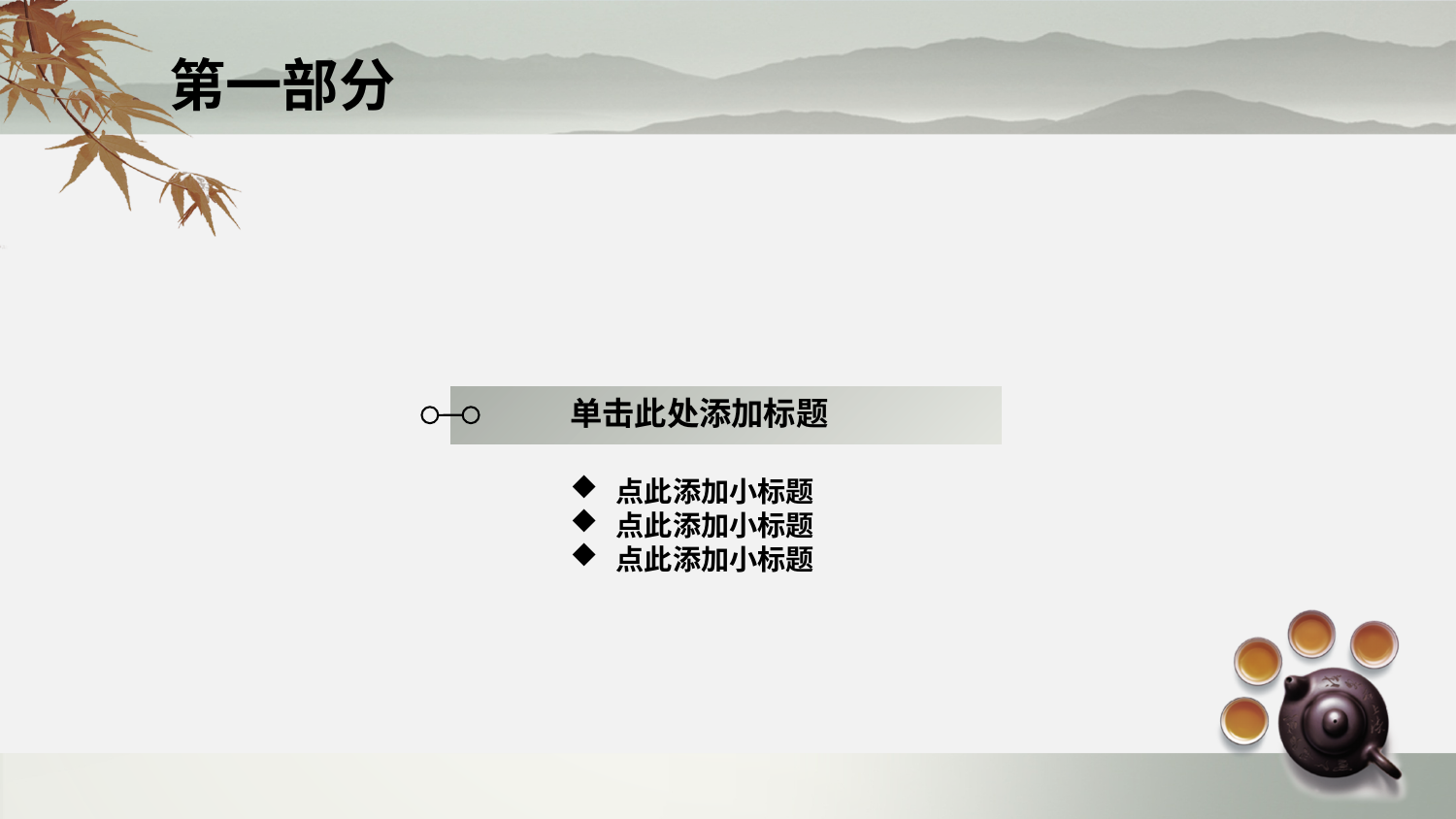

# 第一部分

单击此处添加标题

点此添加小标题
点此添加小标题
点此添加小标题